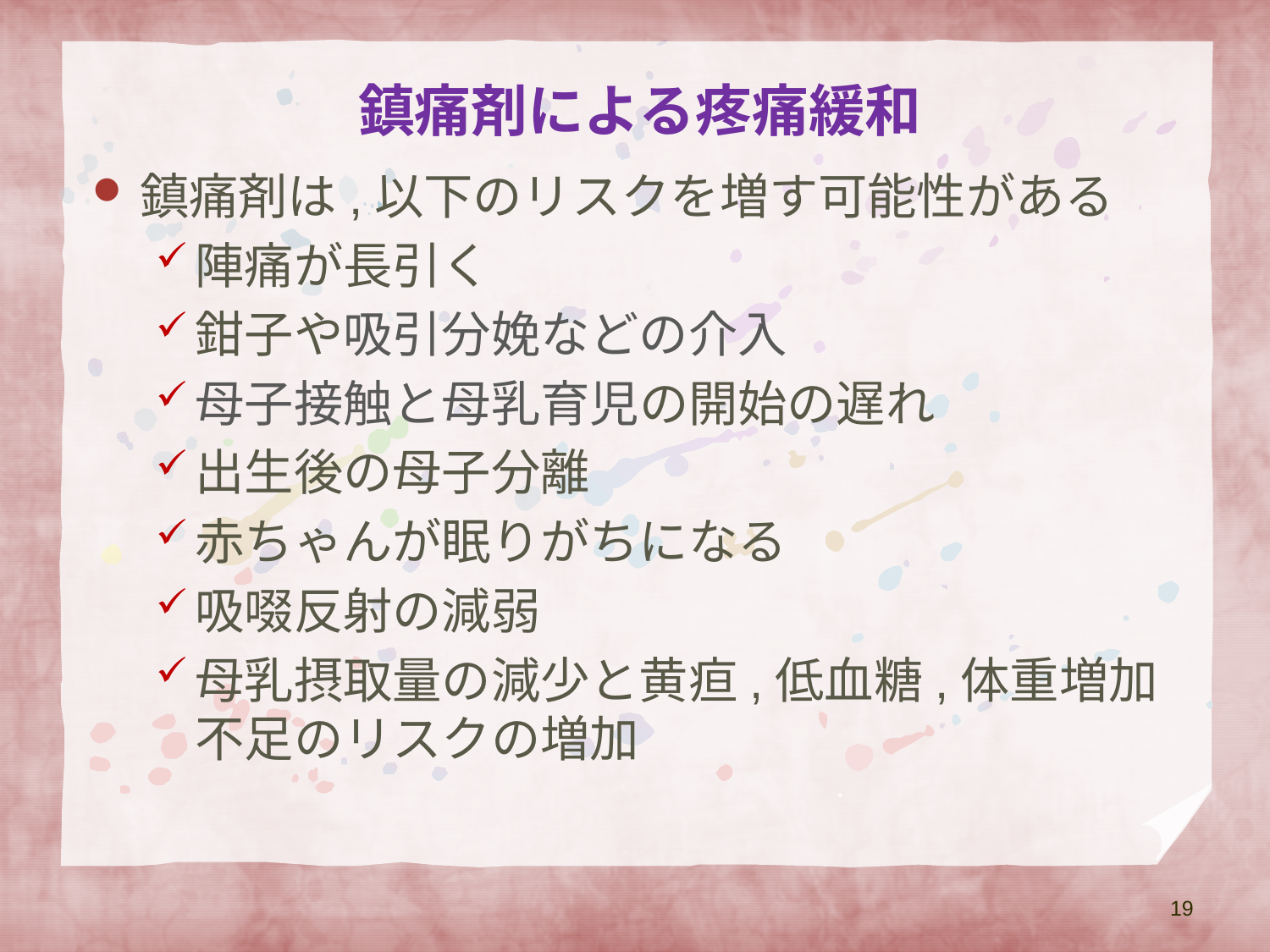

# 鎮痛剤による疼痛緩和
鎮痛剤は,以下のリスクを増す可能性がある
陣痛が長引く
鉗子や吸引分娩などの介入
母子接触と母乳育児の開始の遅れ
出生後の母子分離
赤ちゃんが眠りがちになる
吸啜反射の減弱
母乳摂取量の減少と黄疸,低血糖,体重増加不足のリスクの増加
19